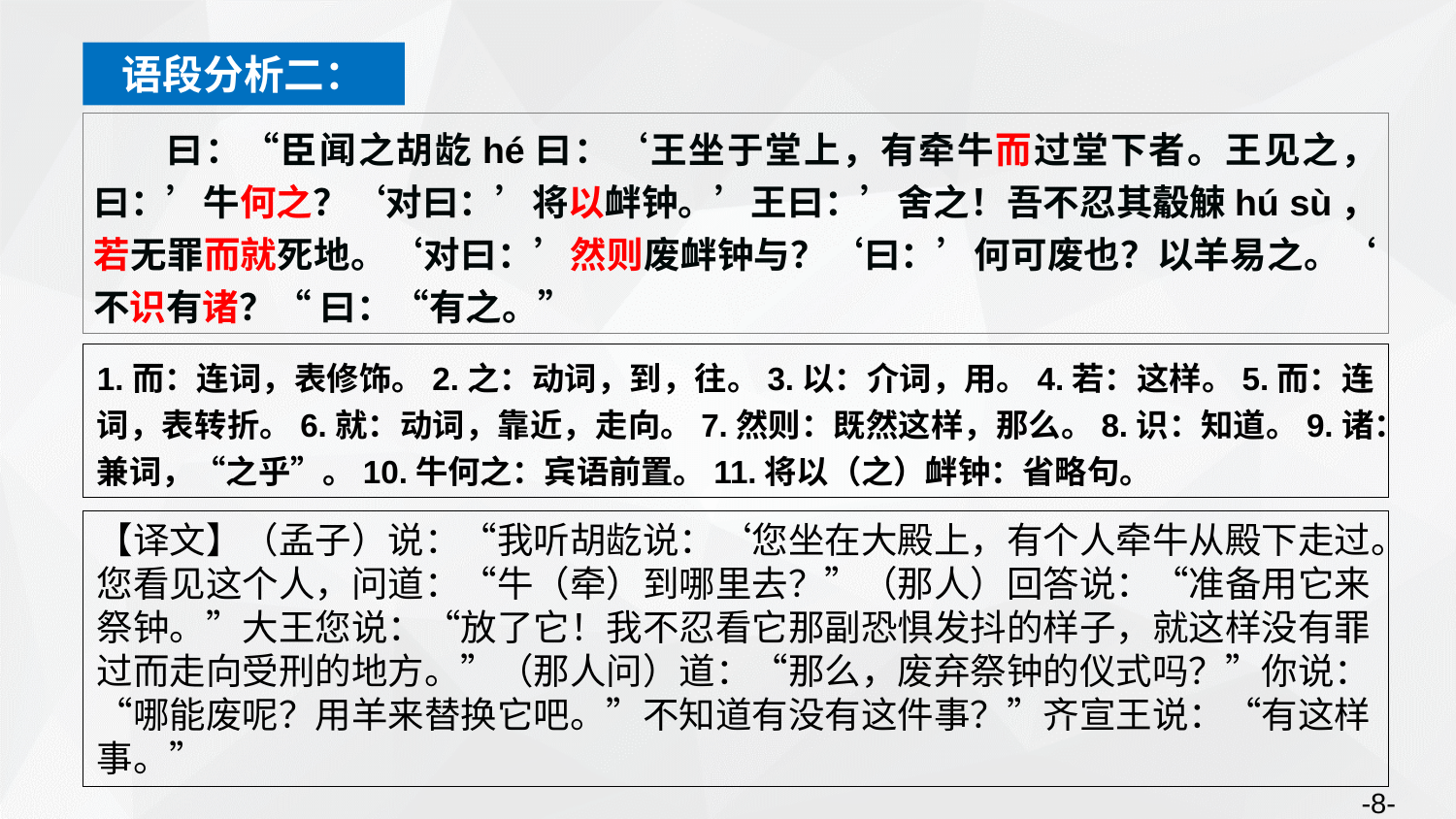

语段分析二：
曰：“臣闻之胡龁hé曰：‘王坐于堂上，有牵牛而过堂下者。王见之，曰：’牛何之？‘对曰：’将以衅钟。’王曰：’舍之！吾不忍其觳觫hú sù，若无罪而就死地。‘对曰：’然则废衅钟与？‘曰：’何可废也？以羊易之。‘ 不识有诸？“ 曰：“有之。”
1.而：连词，表修饰。2.之：动词，到，往。3.以：介词，用。4.若：这样。5.而：连词，表转折。6.就：动词，靠近，走向。7.然则：既然这样，那么。8.识：知道。9.诸：兼词，“之乎”。10.牛何之：宾语前置。11.将以（之）衅钟：省略句。
【译文】（孟子）说：“我听胡龁说：‘您坐在大殿上，有个人牵牛从殿下走过。您看见这个人，问道：“牛（牵）到哪里去？”（那人）回答说：“准备用它来祭钟。”大王您说：“放了它！我不忍看它那副恐惧发抖的样子，就这样没有罪过而走向受刑的地方。”（那人问）道：“那么，废弃祭钟的仪式吗？”你说：“哪能废呢？用羊来替换它吧。”不知道有没有这件事？”齐宣王说：“有这样事。”
-8-